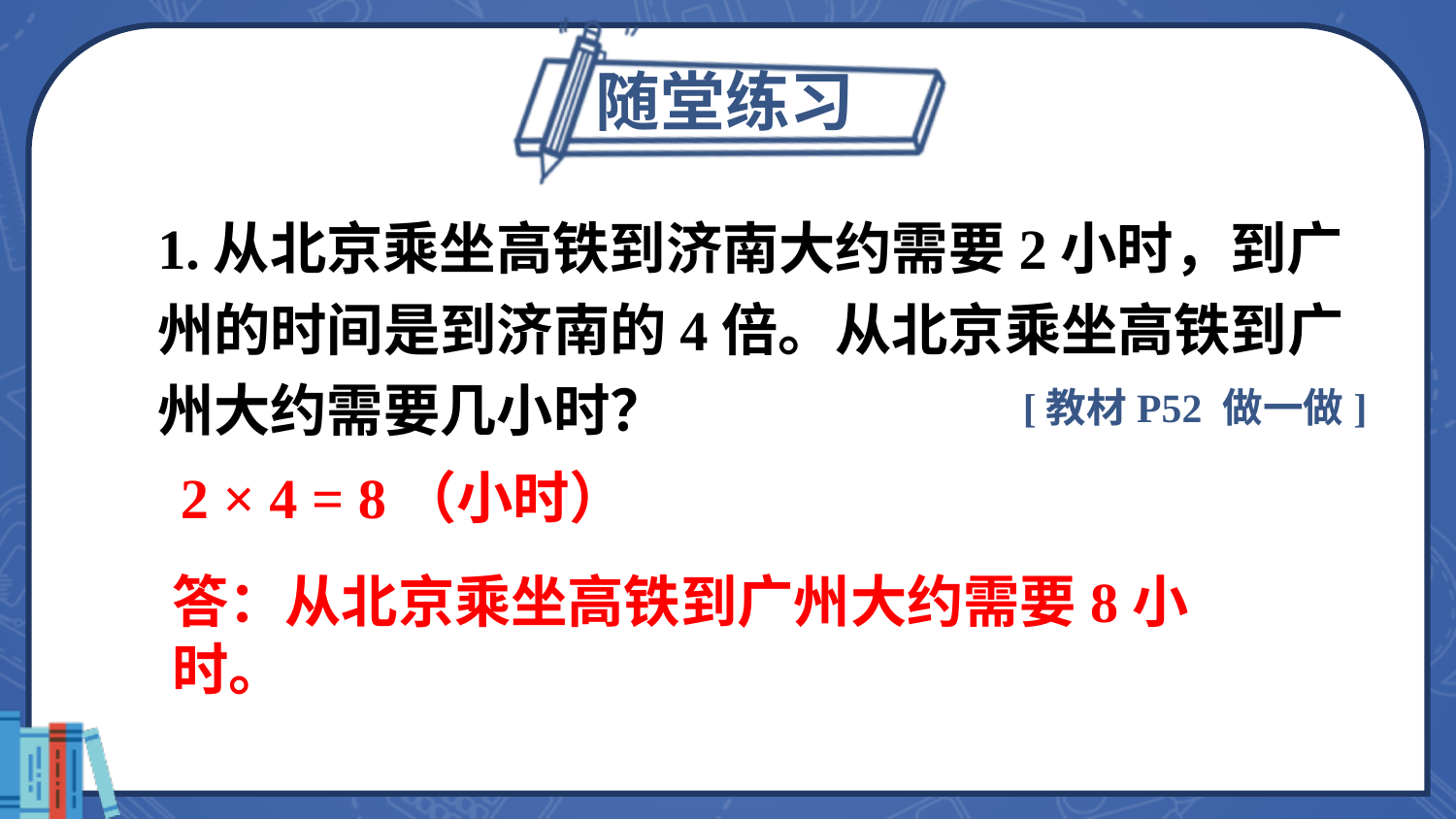

随堂练习
1.从北京乘坐高铁到济南大约需要2小时，到广州的时间是到济南的4倍。从北京乘坐高铁到广州大约需要几小时？
[教材P52 做一做]
2 × 4 = 8（小时）
答：从北京乘坐高铁到广州大约需要8小时。